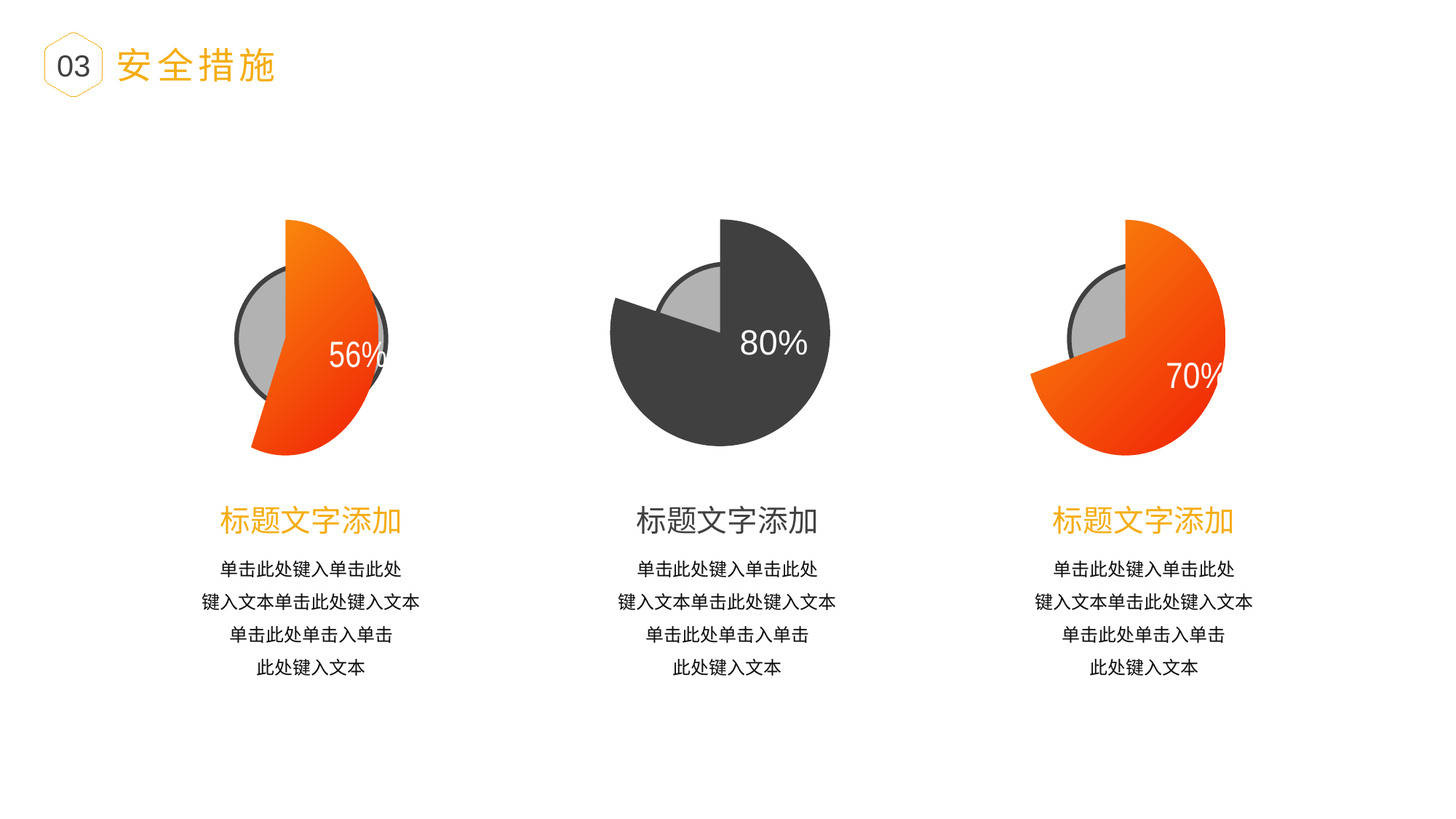

安全措施
03

### Chart

| Category | 份额 | 列1 |
|---|---|---|
| 已完成 | 0.56 | None |
| 待完成 | 0.43999999999999995 | None |
标题文字添加
单击此处键入单击此处
键入文本单击此处键入文本
单击此处单击入单击
此处键入文本

### Chart

| Category | 份额 |
|---|---|
| 已完成 | 0.8 |
| 待完成 | 0.19999999999999996 |
标题文字添加
单击此处键入单击此处
键入文本单击此处键入文本
单击此处单击入单击
此处键入文本

### Chart

| Category | 份额 |
|---|---|
| 已完成 | 0.7 |
| 待完成 | 0.30000000000000004 |
标题文字添加
单击此处键入单击此处
键入文本单击此处键入文本
单击此处单击入单击
此处键入文本